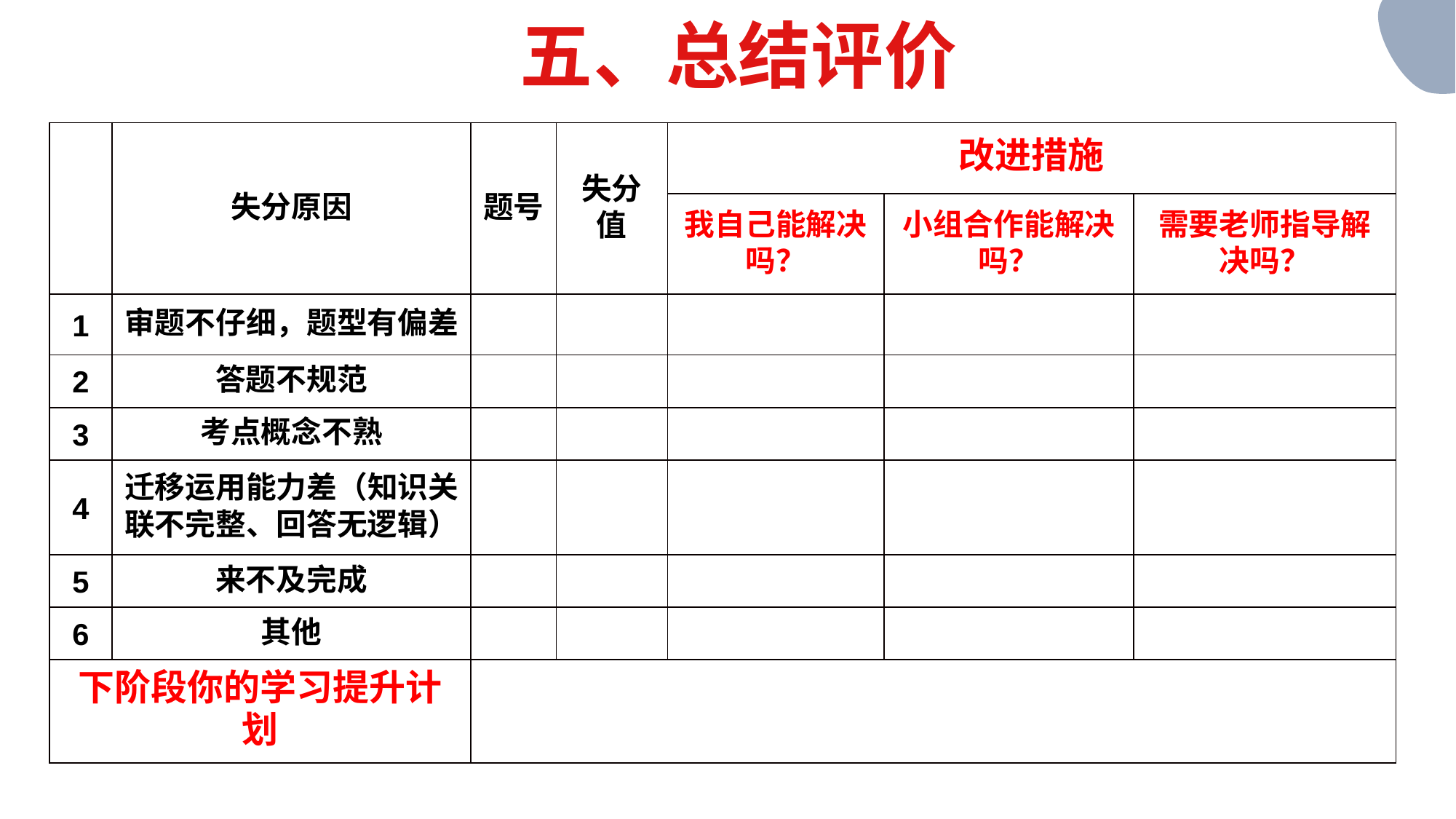

五、总结评价
|  | 失分原因 | 题号 | 失分值 | 改进措施 |  |  |
| --- | --- | --- | --- | --- | --- | --- |
|  |  |  |  | 我自己能解决吗？ | 小组合作能解决吗？ | 需要老师指导解决吗？ |
| 1 | 审题不仔细，题型有偏差 |  |  |  |  |  |
| 2 | 答题不规范 |  |  |  |  |  |
| 3 | 考点概念不熟 |  |  |  |  |  |
| 4 | 迁移运用能力差（知识关联不完整、回答无逻辑） |  |  |  |  |  |
| 5 | 来不及完成 |  |  |  |  |  |
| 6 | 其他 |  |  |  |  |  |
| 下阶段你的学习提升计划 |  |  |  |  |  |  |